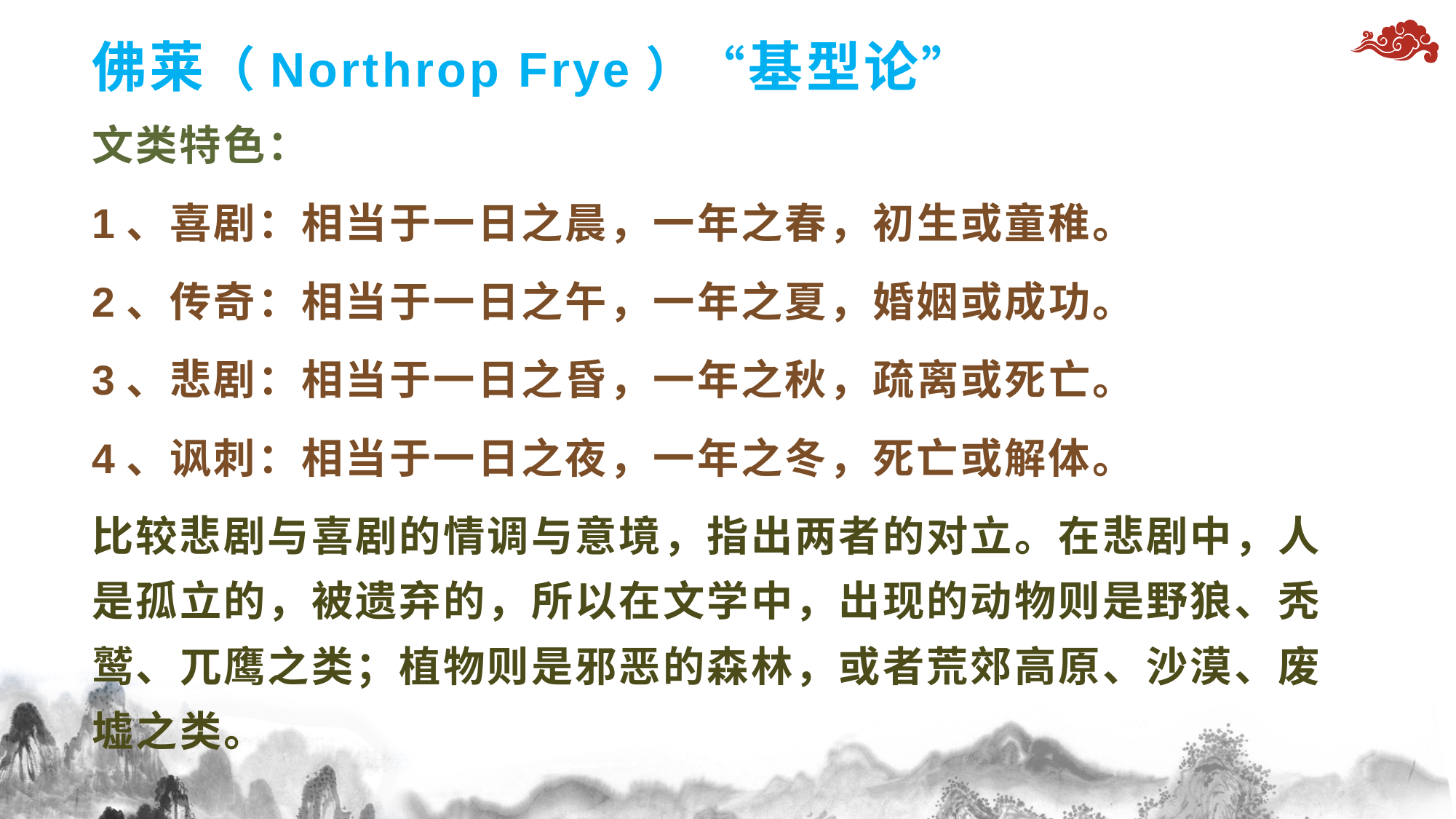

# 佛莱（Northrop Frye）“基型论”
文类特色：
1、喜剧：相当于一日之晨，一年之春，初生或童稚。
2、传奇：相当于一日之午，一年之夏，婚姻或成功。
3、悲剧：相当于一日之昏，一年之秋，疏离或死亡。
4、讽刺：相当于一日之夜，一年之冬，死亡或解体。
比较悲剧与喜剧的情调与意境，指出两者的对立。在悲剧中，人是孤立的，被遗弃的，所以在文学中，出现的动物则是野狼、秃鹫、兀鹰之类；植物则是邪恶的森林，或者荒郊高原、沙漠、废墟之类。